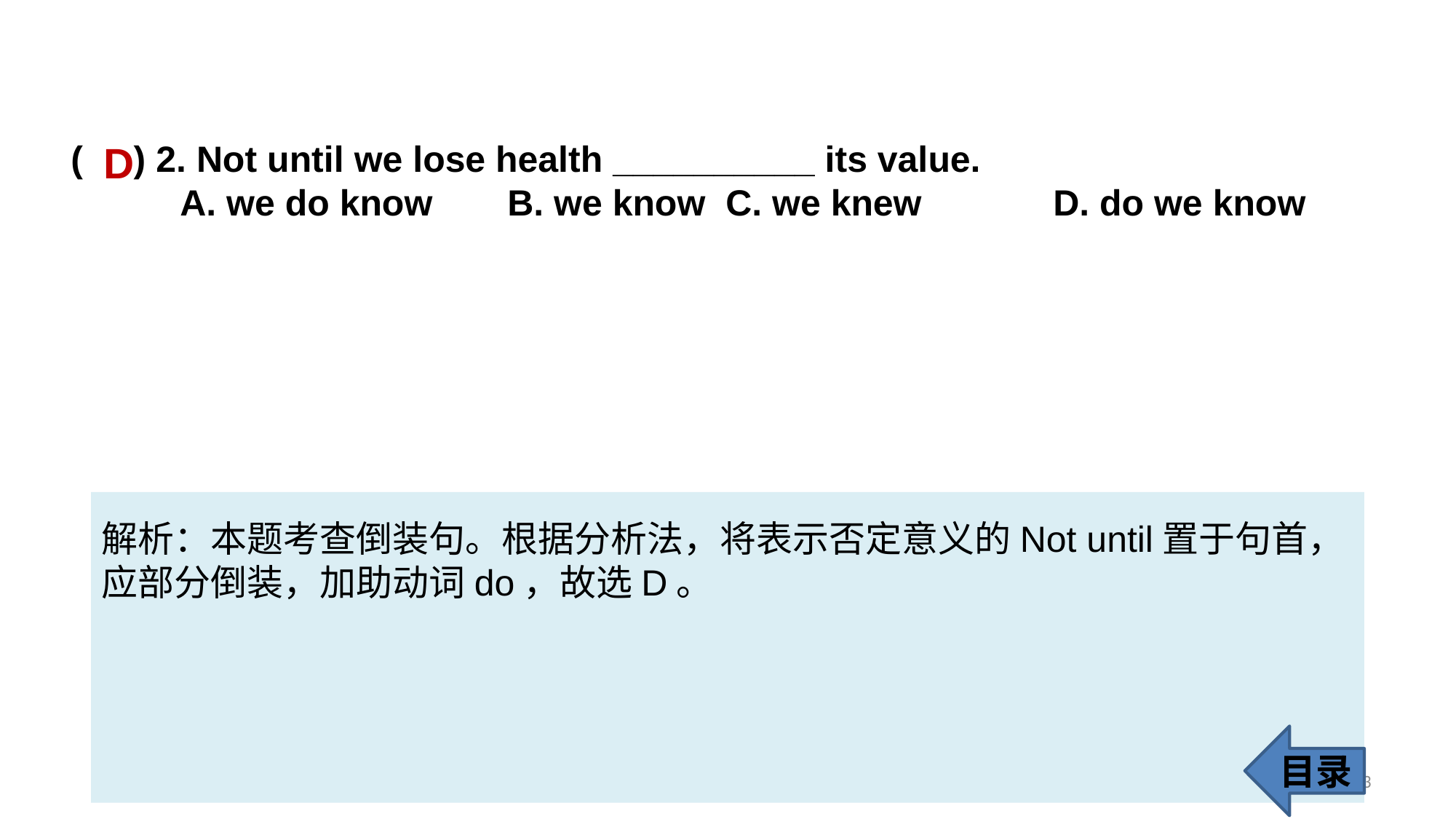

(     ) 2. Not until we lose health __________ its value.
	A. we do know 	B. we know 	C. we knew 		D. do we know
D

解析：本题考查倒装句。根据分析法，将表示否定意义的Not until置于句首，
应部分倒装，加助动词do，故选D。
目录
63